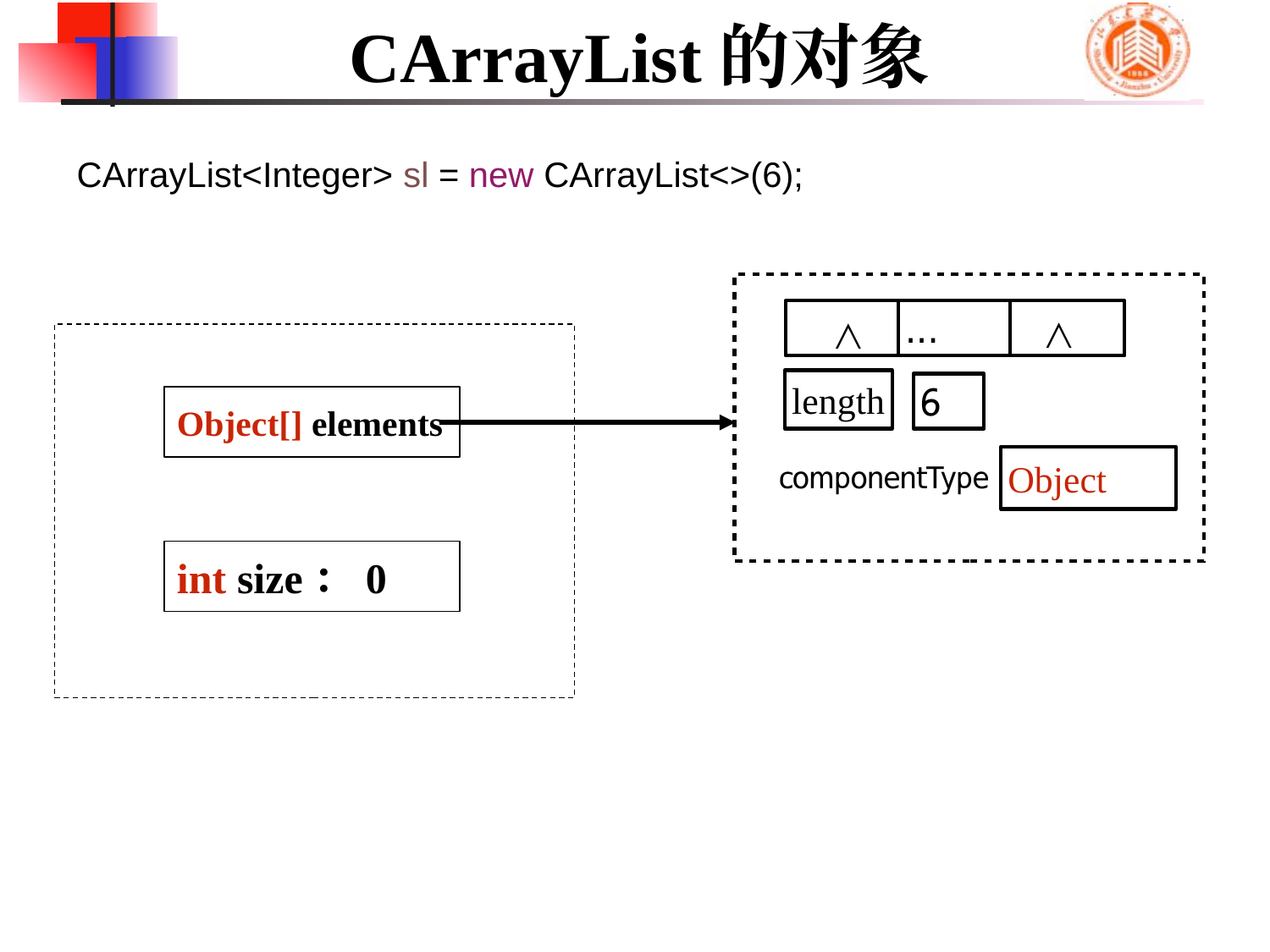

# CArrayList的对象
CArrayList<Integer> sl = new CArrayList<>(6);

...

Object[] elements

int size：0
length
6
Object
componentType
∧
∧